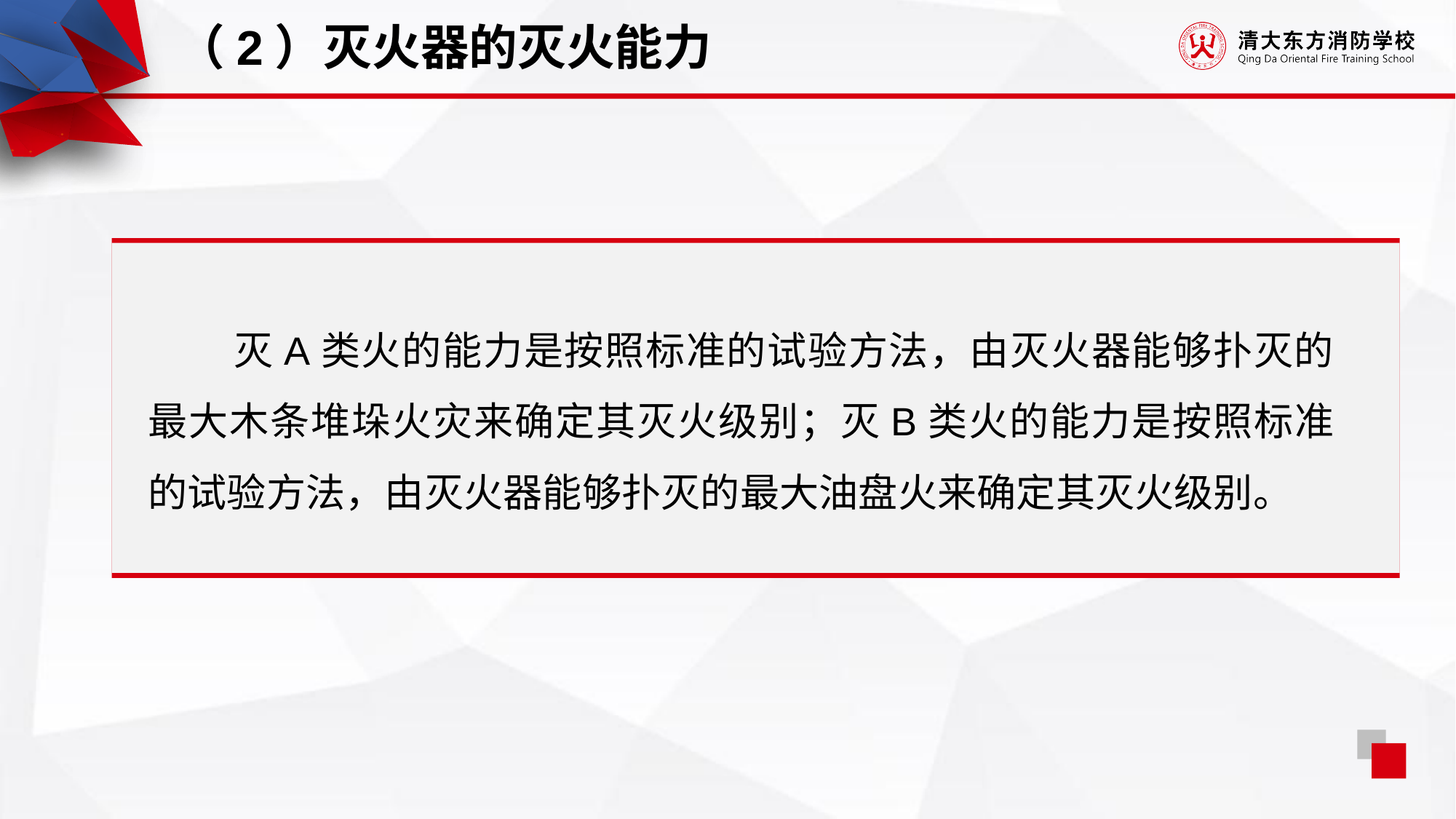

（2）灭火器的灭火能力

灭A类火的能力是按照标准的试验方法，由灭火器能够扑灭的最大木条堆垛火灾来确定其灭火级别；灭B类火的能力是按照标准的试验方法，由灭火器能够扑灭的最大油盘火来确定其灭火级别。